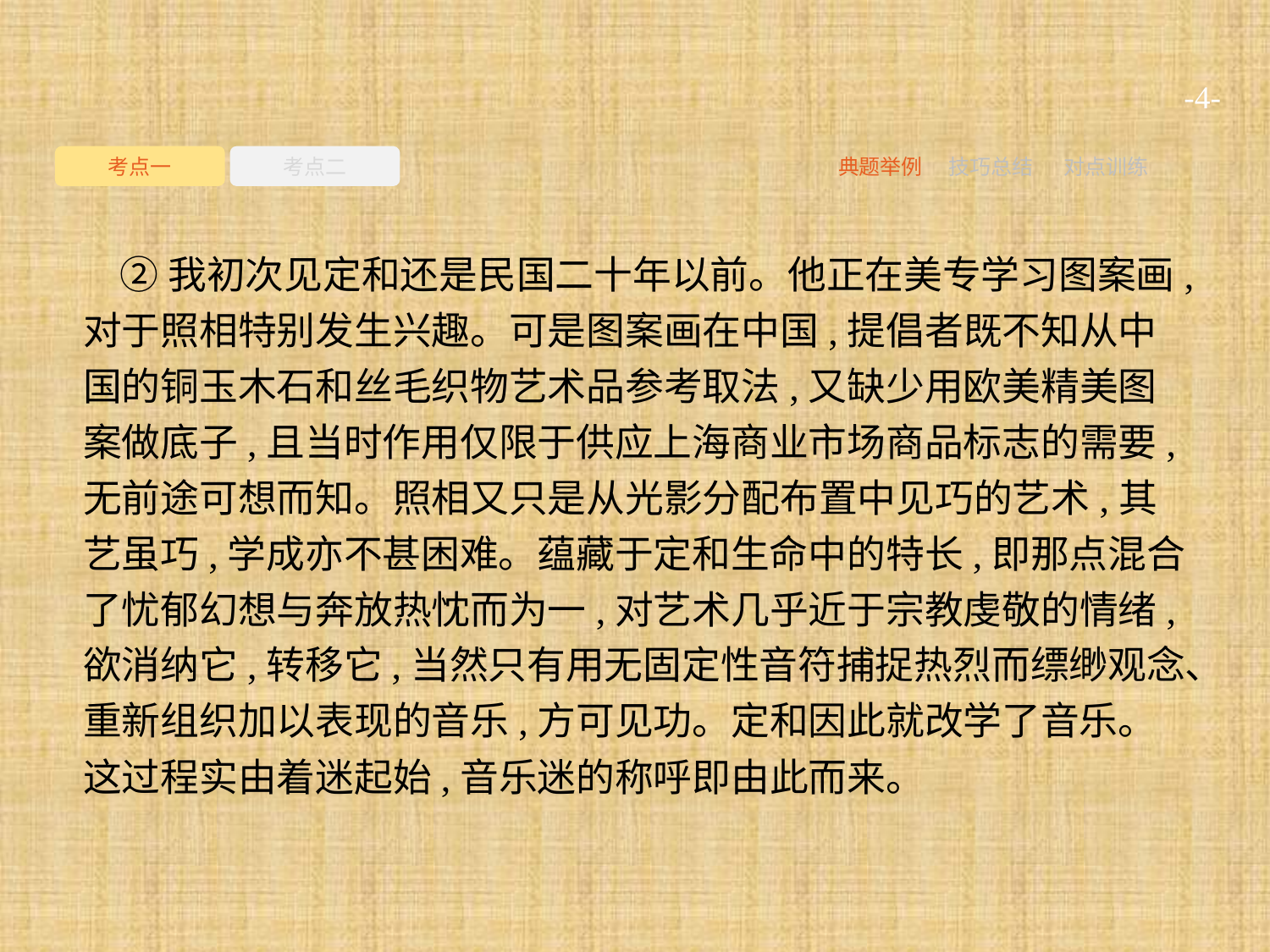

-4-
考点一
考点二
典题举例
技巧总结
对点训练
②我初次见定和还是民国二十年以前。他正在美专学习图案画,对于照相特别发生兴趣。可是图案画在中国,提倡者既不知从中国的铜玉木石和丝毛织物艺术品参考取法,又缺少用欧美精美图案做底子,且当时作用仅限于供应上海商业市场商品标志的需要,无前途可想而知。照相又只是从光影分配布置中见巧的艺术,其艺虽巧,学成亦不甚困难。蕴藏于定和生命中的特长,即那点混合了忧郁幻想与奔放热忱而为一,对艺术几乎近于宗教虔敬的情绪,欲消纳它,转移它,当然只有用无固定性音符捕捉热烈而缥缈观念、重新组织加以表现的音乐,方可见功。定和因此就改学了音乐。这过程实由着迷起始,音乐迷的称呼即由此而来。